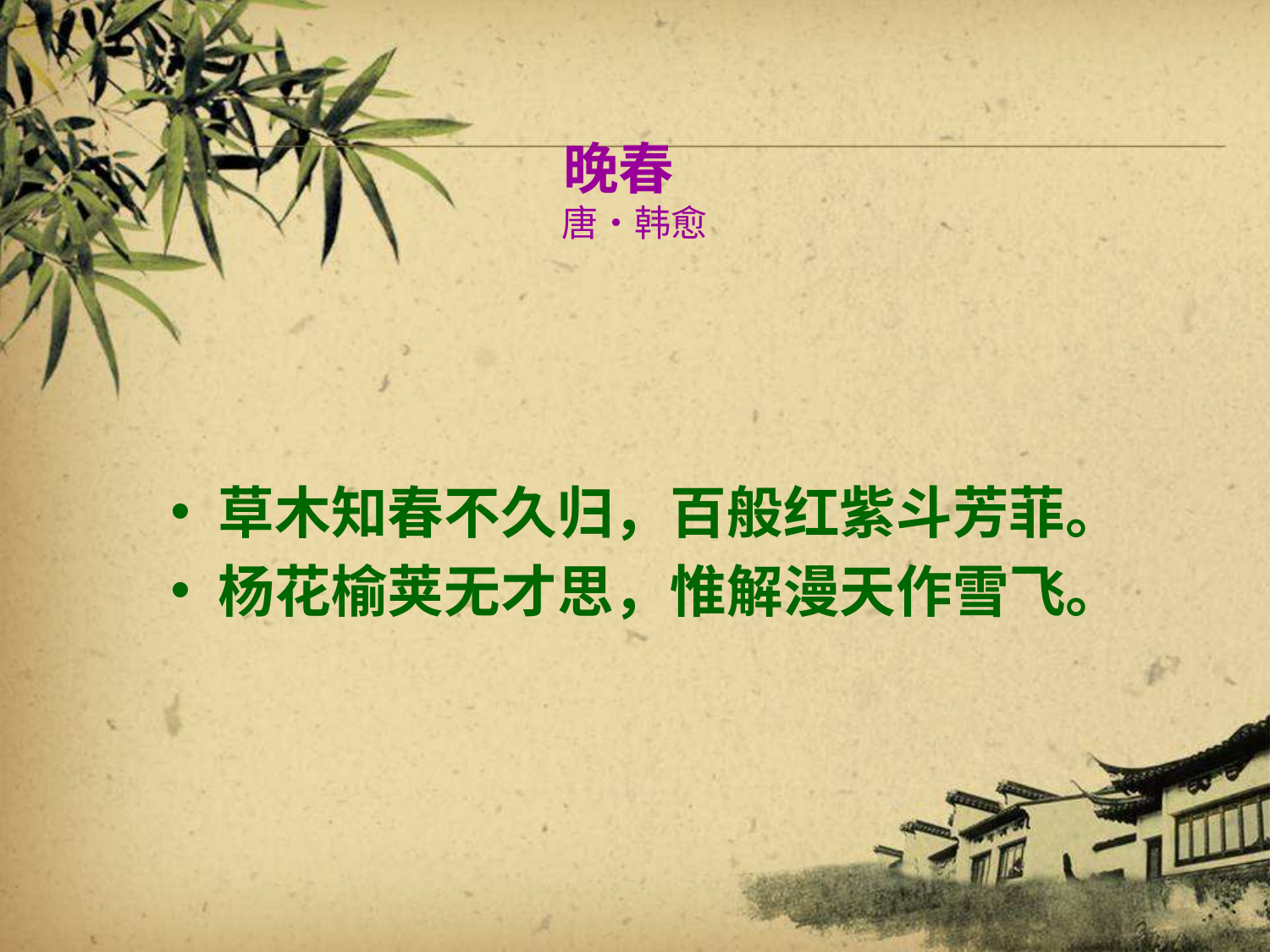

# 晚春     唐•韩愈

草木知春不久归，百般红紫斗芳菲。
杨花榆荚无才思，惟解漫天作雪飞。